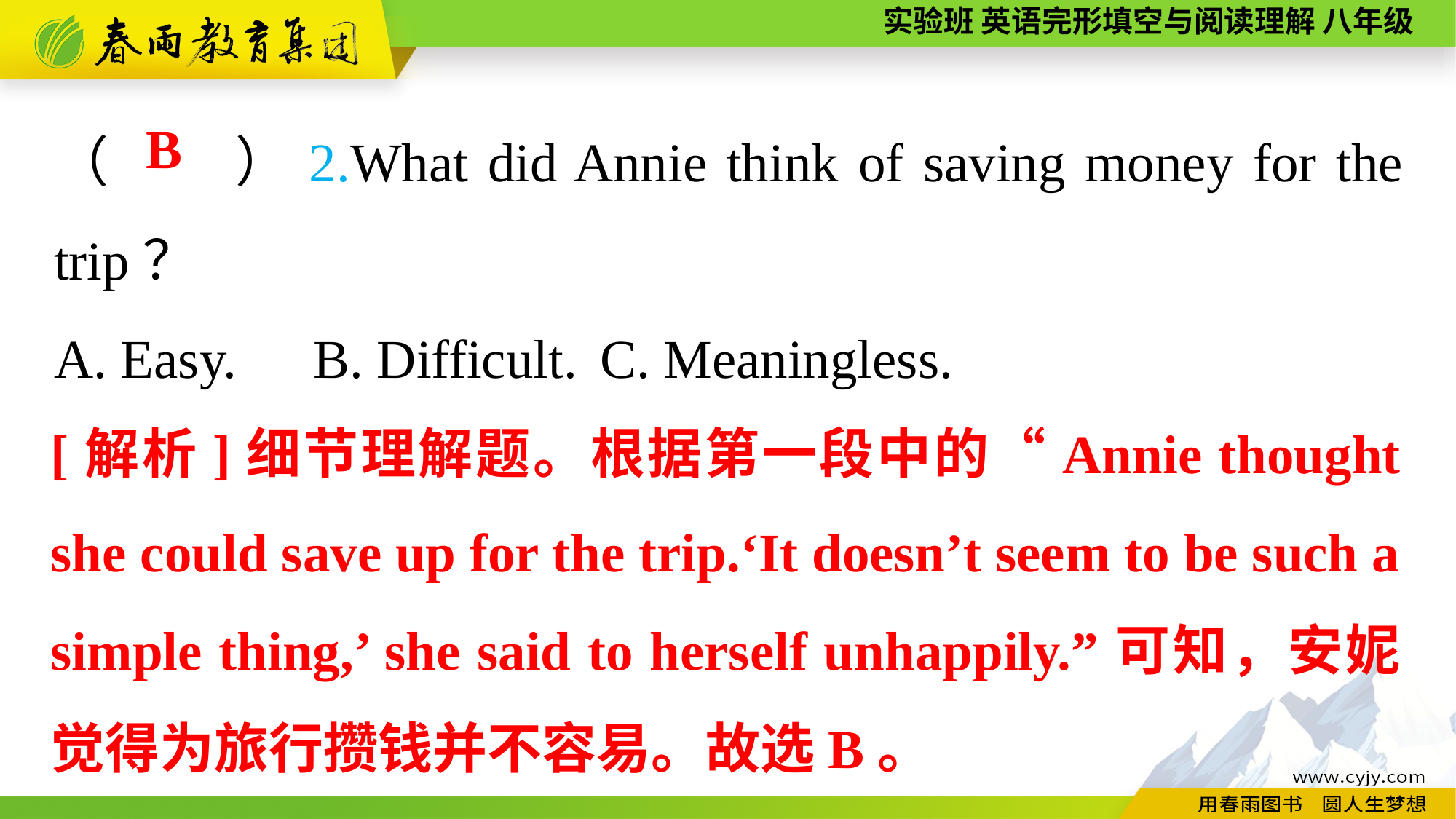

（　　）2.What did Annie think of saving money for the trip？
A. Easy.	   B. Difficult.	C. Meaningless.
B
[解析]细节理解题。根据第一段中的“Annie thought she could save up for the trip.‘It doesn’t seem to be such a simple thing,’ she said to herself unhappily.”可知，安妮觉得为旅行攒钱并不容易。故选B。